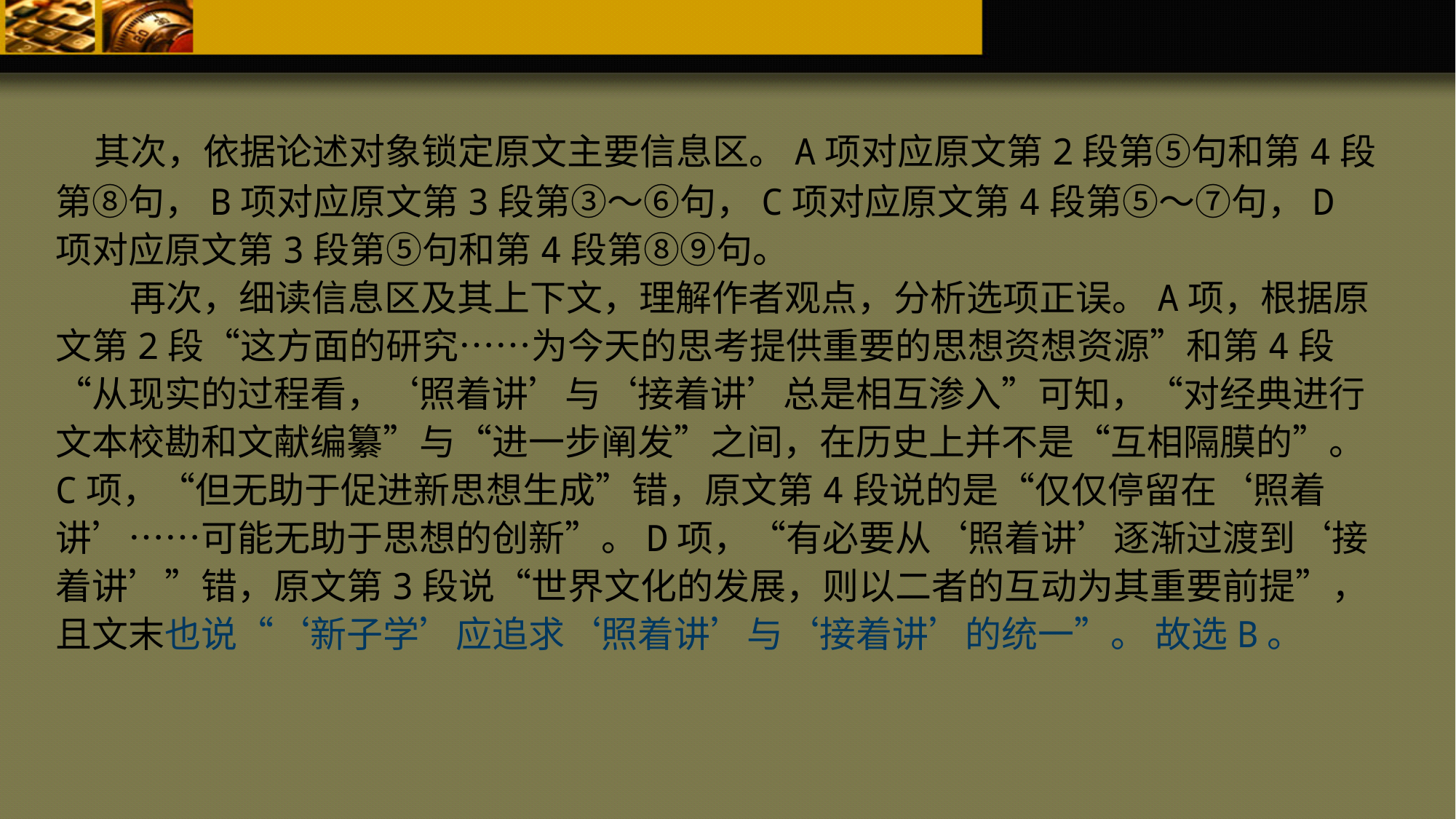

其次，依据论述对象锁定原文主要信息区。A项对应原文第2段第⑤句和第4段第⑧句，B项对应原文第3段第③～⑥句，C项对应原文第4段第⑤～⑦句，D项对应原文第3段第⑤句和第4段第⑧⑨句。
        再次，细读信息区及其上下文，理解作者观点，分析选项正误。A项，根据原文第2段“这方面的研究……为今天的思考提供重要的思想资想资源”和第4段“从现实的过程看，‘照着讲’与‘接着讲’总是相互渗入”可知，“对经典进行文本校勘和文献编纂”与“进一步阐发”之间，在历史上并不是“互相隔膜的”。C项，“但无助于促进新思想生成”错，原文第4段说的是“仅仅停留在‘照着讲’……可能无助于思想的创新”。D项，“有必要从‘照着讲’逐渐过渡到‘接着讲’”错，原文第3段说“世界文化的发展，则以二者的互动为其重要前提”，且文末也说“‘新子学’应追求‘照着讲’与‘接着讲’的统一”。 故选B。